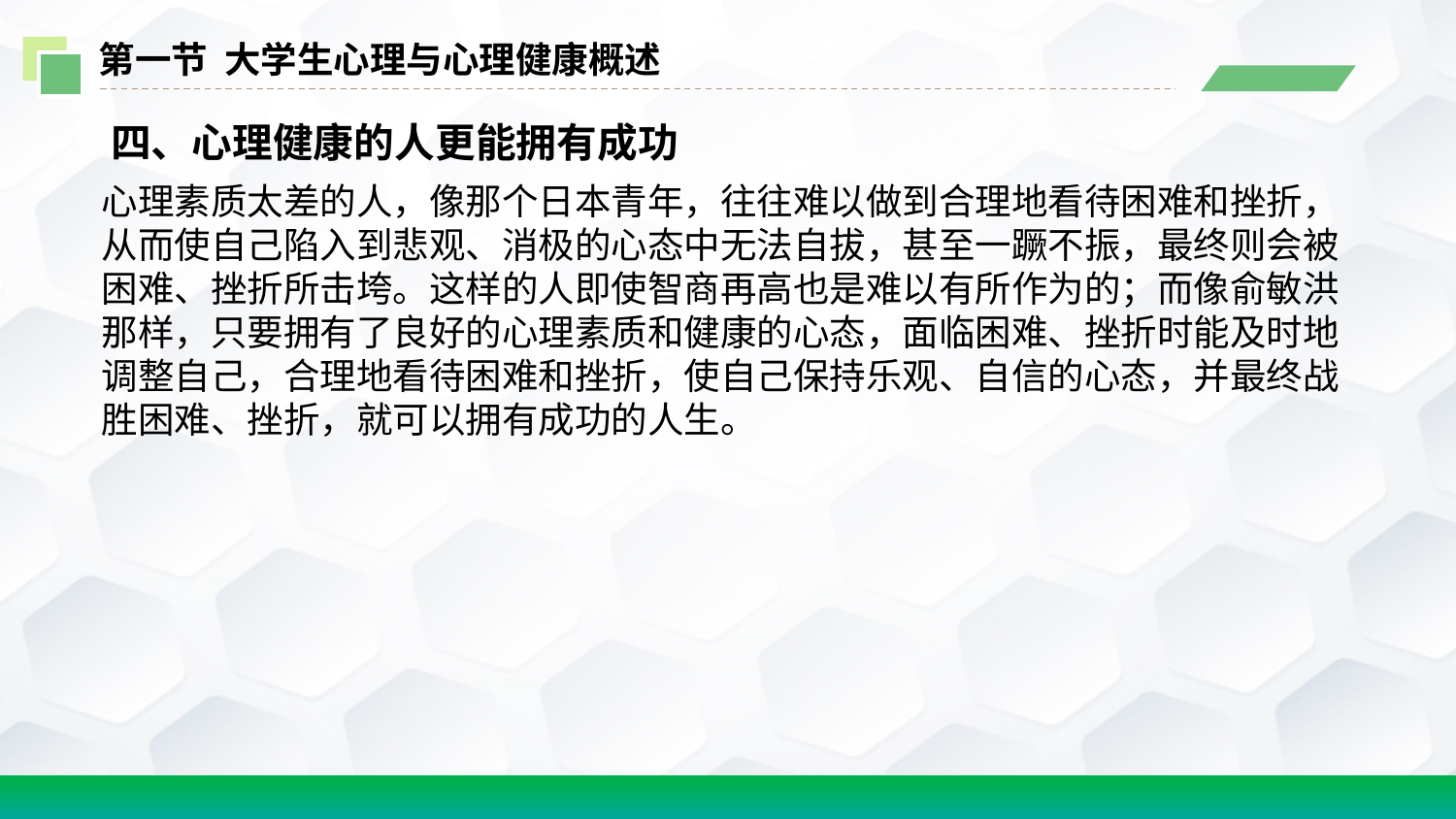

第一节  大学生心理与心理健康概述
 四、心理健康的人更能拥有成功
心理素质太差的人，像那个日本青年，往往难以做到合理地看待困难和挫折，从而使自己陷入到悲观、消极的心态中无法自拔，甚至一蹶不振，最终则会被困难、挫折所击垮。这样的人即使智商再高也是难以有所作为的；而像俞敏洪那样，只要拥有了良好的心理素质和健康的心态，面临困难、挫折时能及时地调整自己，合理地看待困难和挫折，使自己保持乐观、自信的心态，并最终战胜困难、挫折，就可以拥有成功的人生。